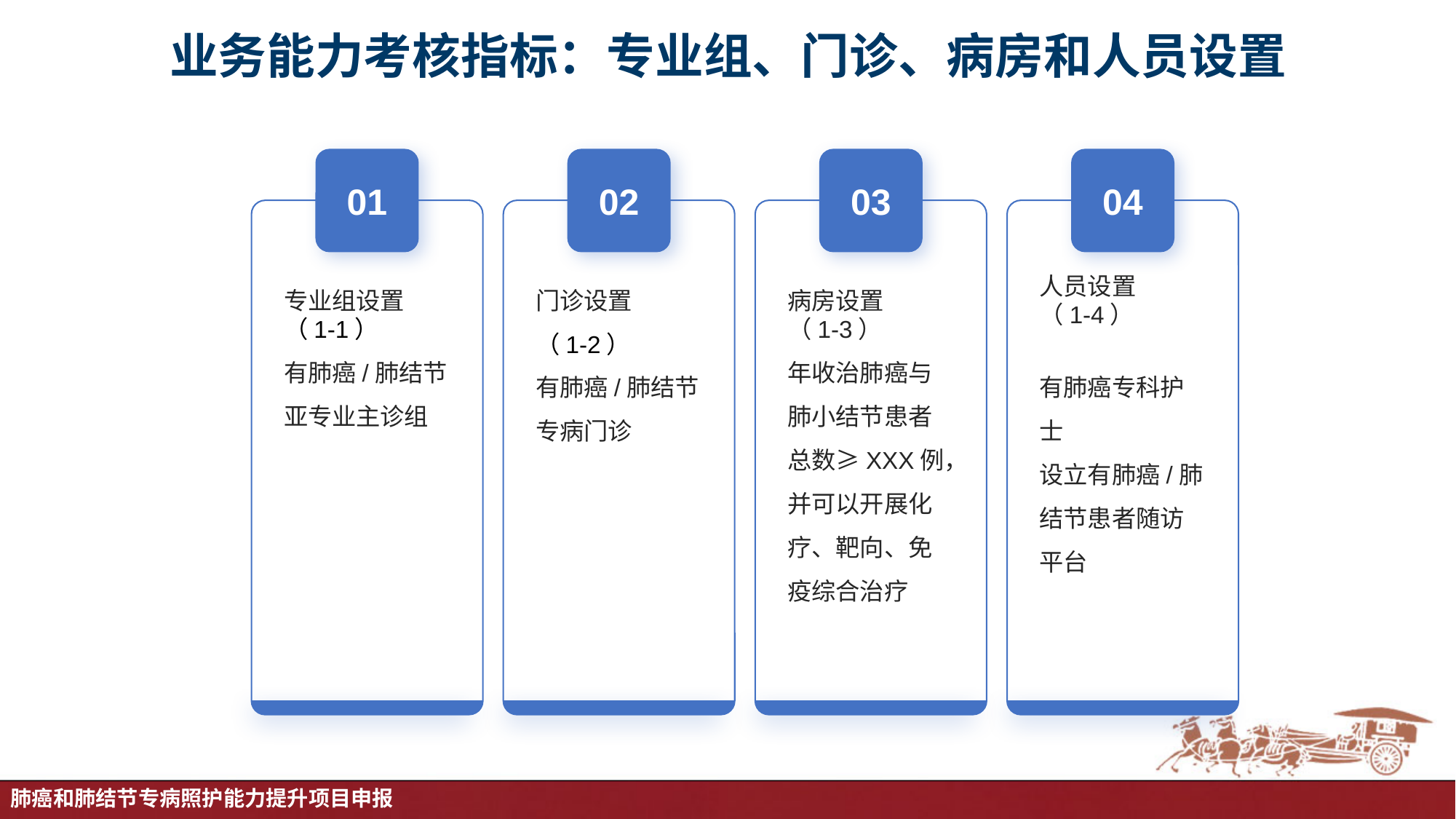

# 业务能力考核指标：专业组、门诊、病房和人员设置
01
02
03
04
专业组设置
（1-1）
有肺癌/肺结节亚专业主诊组
门诊设置
（1-2）
有肺癌/肺结节专病门诊
病房设置
（1-3）
年收治肺癌与肺小结节患者总数≥XXX例，并可以开展化疗、靶向、免疫综合治疗
人员设置
（1-4）

有肺癌专科护士
设立有肺癌/肺结节患者随访平台

肺癌和肺结节专病照护能力提升项目申报